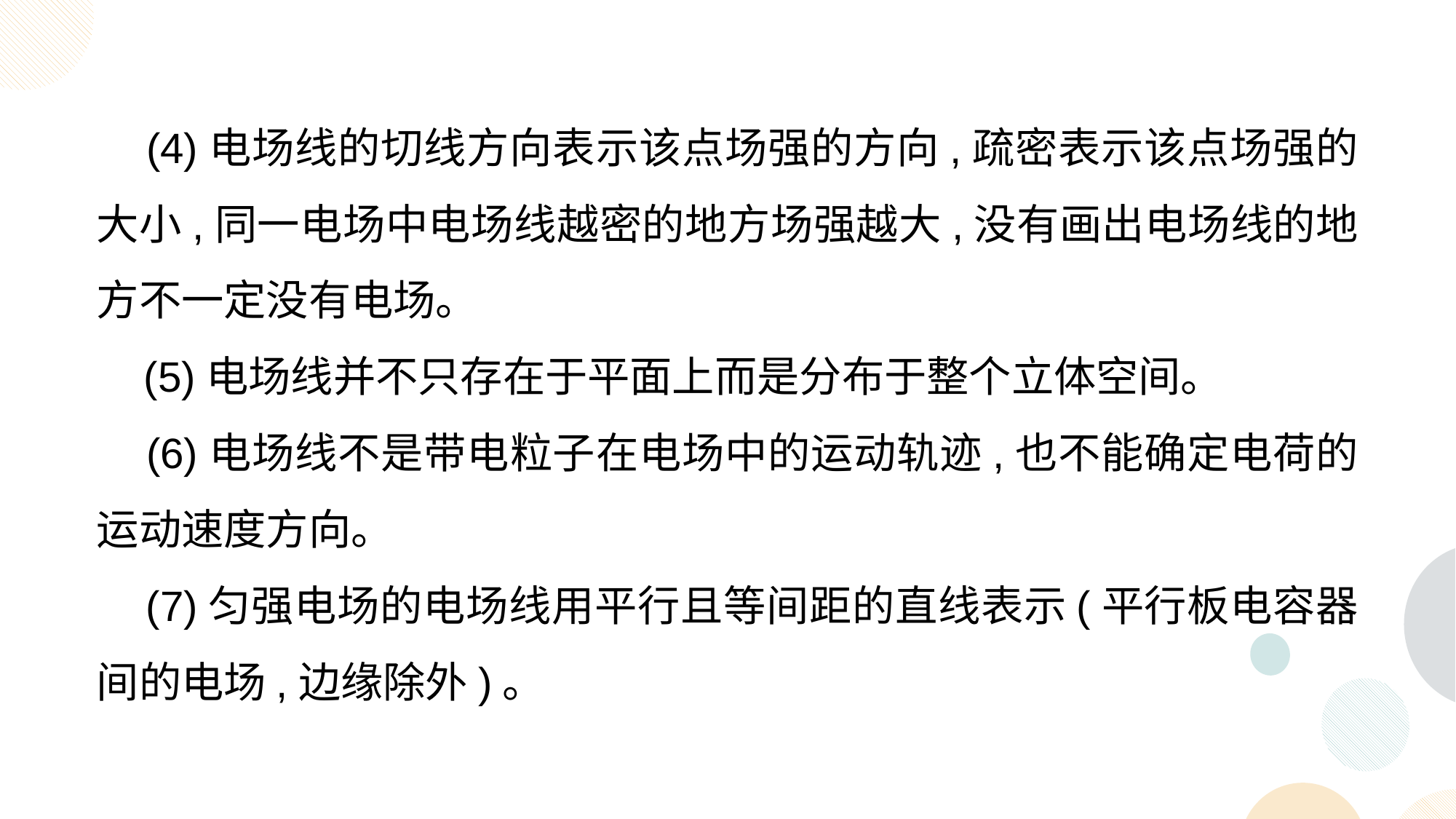

(4)电场线的切线方向表示该点场强的方向,疏密表示该点场强的大小,同一电场中电场线越密的地方场强越大,没有画出电场线的地方不一定没有电场。
    (5)电场线并不只存在于平面上而是分布于整个立体空间。
    (6)电场线不是带电粒子在电场中的运动轨迹,也不能确定电荷的运动速度方向。
    (7)匀强电场的电场线用平行且等间距的直线表示(平行板电容器间的电场,边缘除外)。